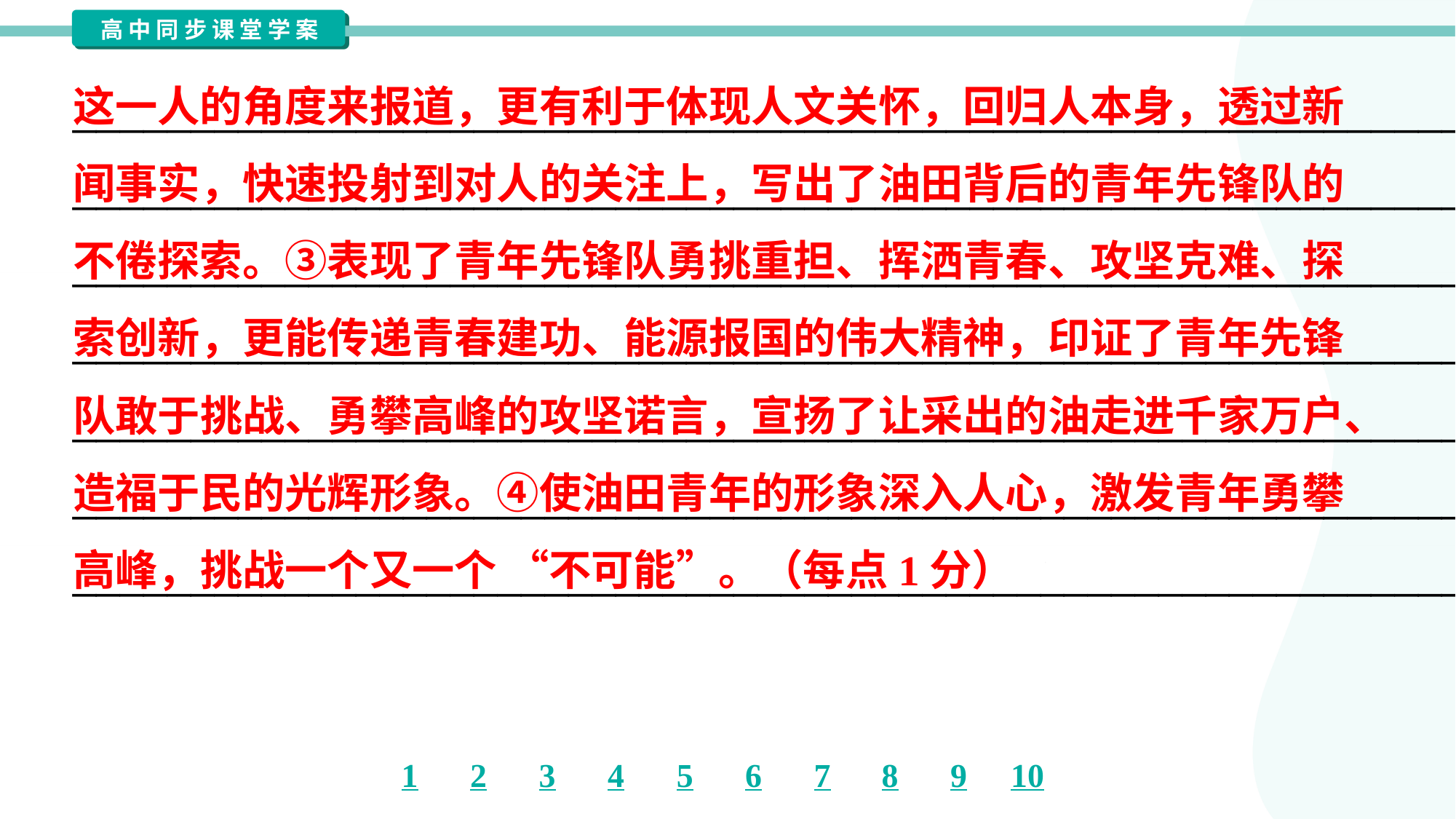

这一人的角度来报道，更有利于体现人文关怀，回归人本身，透过新
闻事实，快速投射到对人的关注上，写出了油田背后的青年先锋队的
不倦探索。③表现了青年先锋队勇挑重担、挥洒青春、攻坚克难、探
索创新，更能传递青春建功、能源报国的伟大精神，印证了青年先锋
队敢于挑战、勇攀高峰的攻坚诺言，宣扬了让采出的油走进千家万户、
造福于民的光辉形象。④使油田青年的形象深入人心，激发青年勇攀
高峰，挑战一个又一个 “不可能”。（每点1分）
_____________________________________________________________
_____________________________________________________________
_____________________________________________________________
_____________________________________________________________
_____________________________________________________________
_____________________________________________________________
_____________________________________________________________